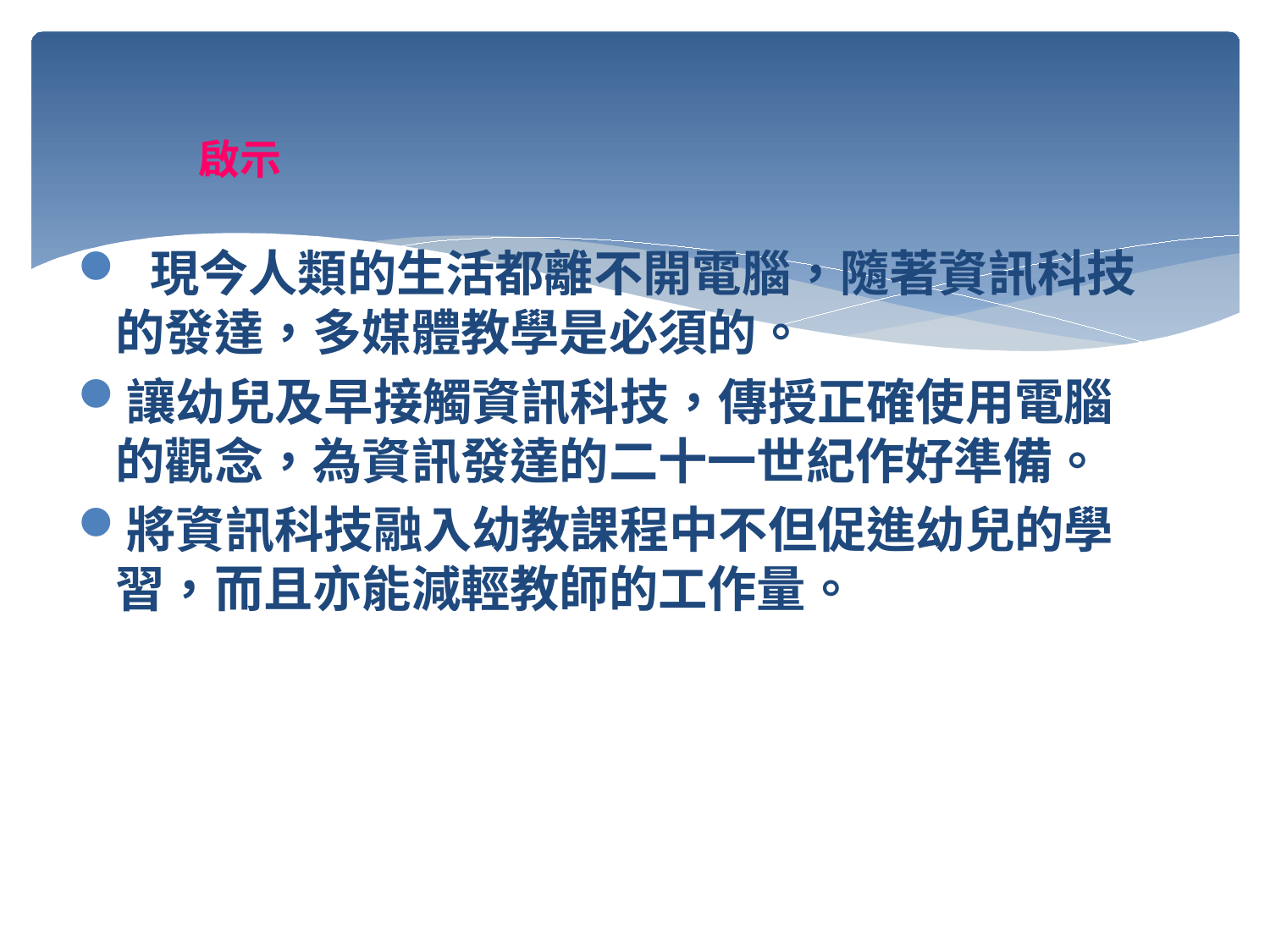

# 啟示
 現今人類的生活都離不開電腦，隨著資訊科技的發達，多媒體教學是必須的。
讓幼兒及早接觸資訊科技，傳授正確使用電腦的觀念，為資訊發達的二十一世紀作好準備。
將資訊科技融入幼教課程中不但促進幼兒的學習，而且亦能減輕教師的工作量。